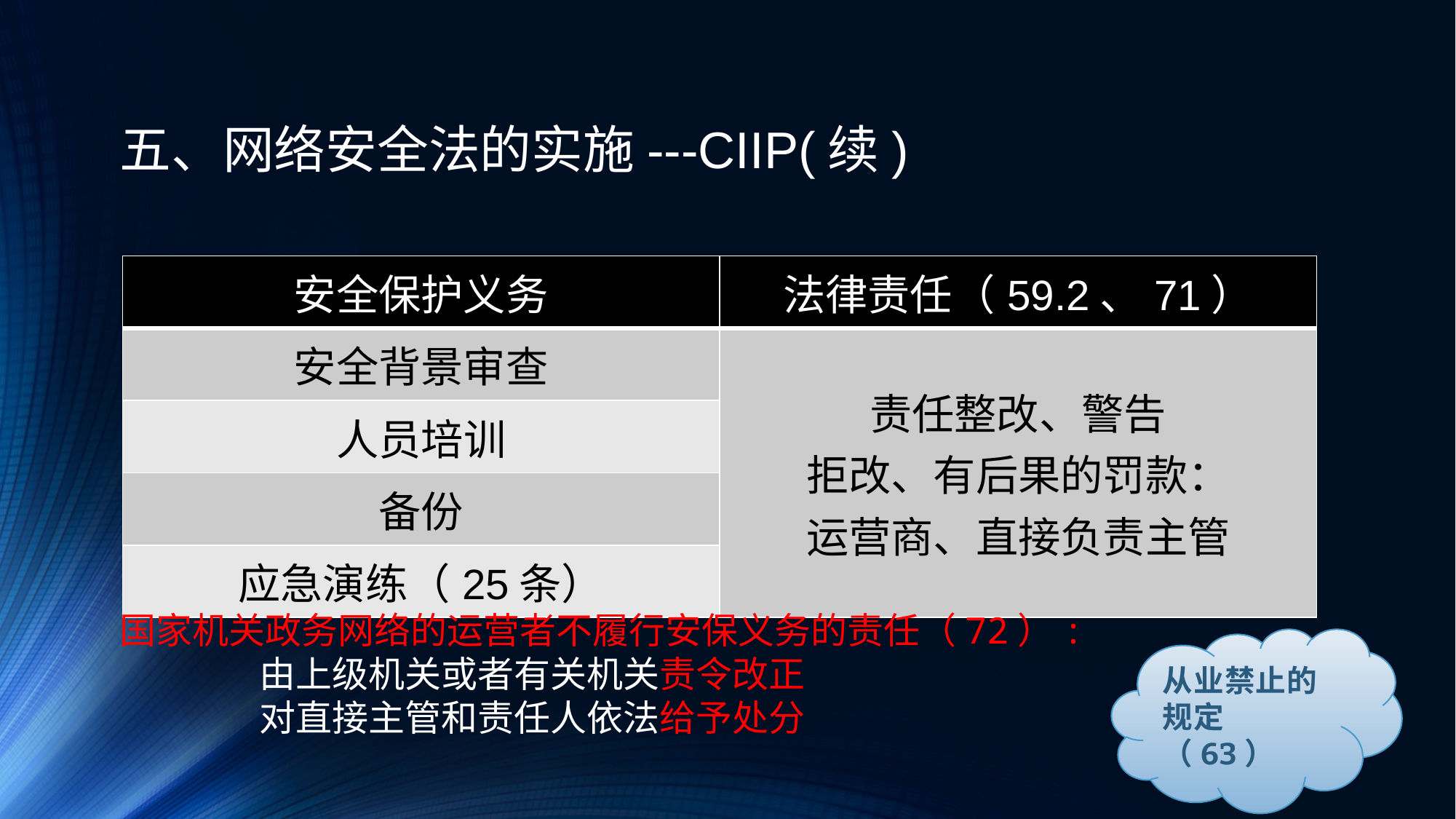

# 五、网络安全法的实施---ciip(续)
| 安全保护义务 | 法律责任（59.2、71） |
| --- | --- |
| 安全背景审查 | 责任整改、警告 拒改、有后果的罚款： 运营商、直接负责主管 |
| 人员培训 |  |
| 备份 |  |
| 应急演练（25条） |  |
国家机关政务网络的运营者不履行安保义务的责任（72）:
                由上级机关或者有关机关责令改正
                对直接主管和责任人依法给予处分
从业禁止的规定（63）